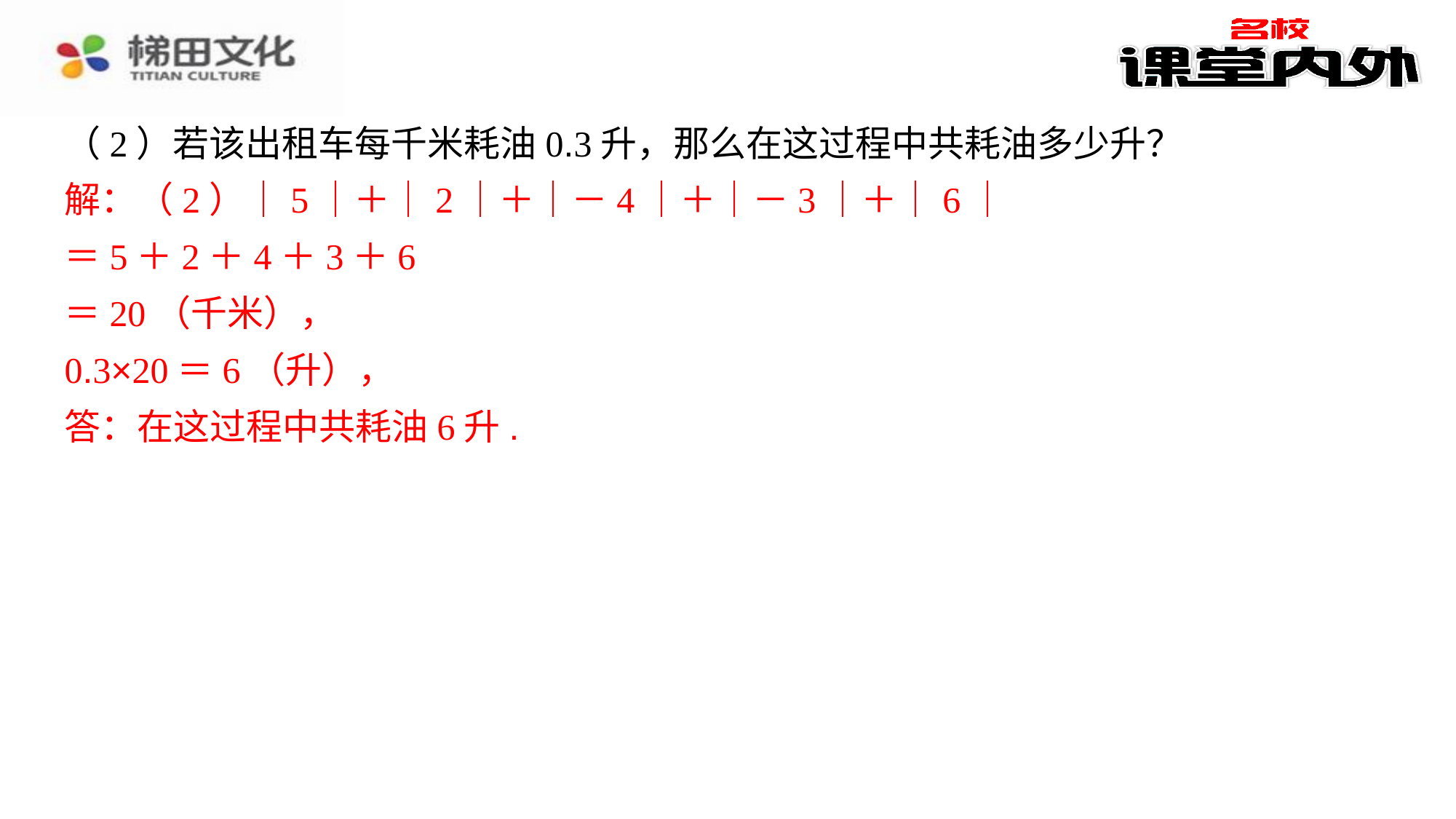

（2）若该出租车每千米耗油0.3升，那么在这过程中共耗油多少升？
解：（2）｜5｜＋｜2｜＋｜－4｜＋｜－3｜＋｜6｜
＝5＋2＋4＋3＋6
＝20（千米），
0.3×20＝6（升），
答：在这过程中共耗油6升.
解：（2）｜5｜＋｜2｜＋｜－4｜＋｜－3｜＋｜6｜
＝5＋2＋4＋3＋6
＝20（千米），
0.3×20＝6（升），
答：在这过程中共耗油6升.